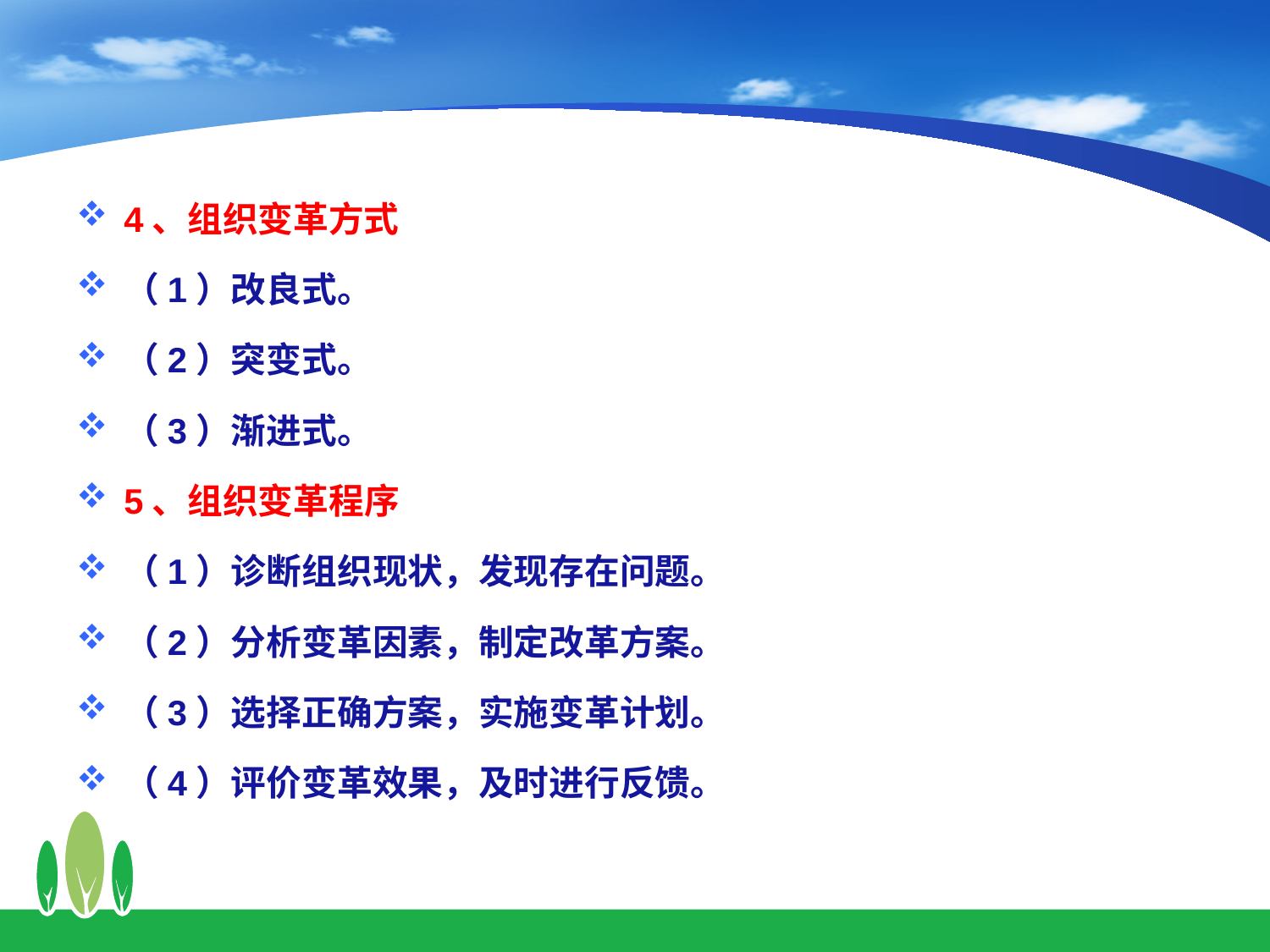

4、组织变革方式
（1）改良式。
（2）突变式。
（3）渐进式。
5、组织变革程序
（1）诊断组织现状，发现存在问题。
（2）分析变革因素，制定改革方案。
（3）选择正确方案，实施变革计划。
（4）评价变革效果，及时进行反馈。

43